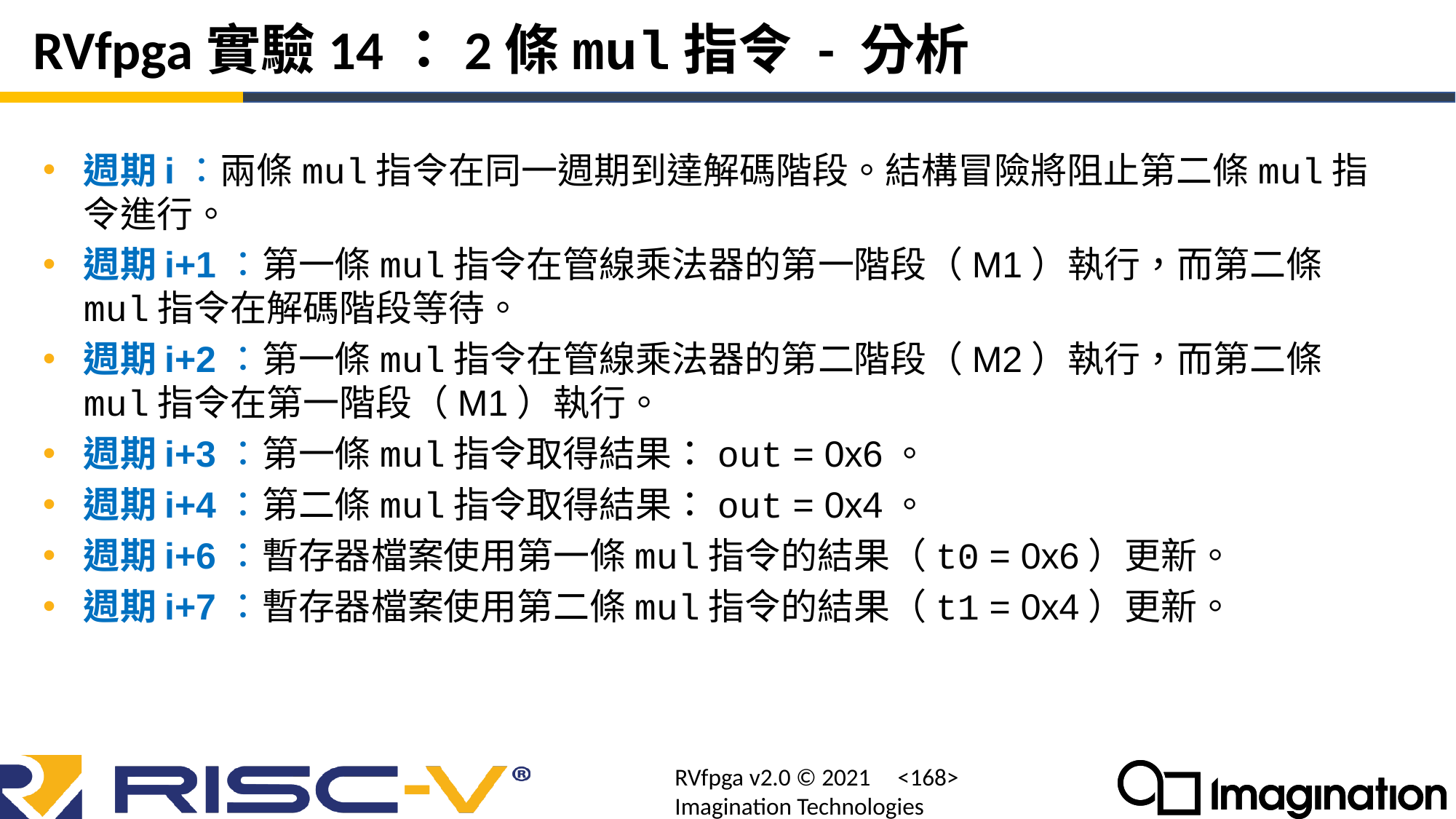

# RVfpga實驗14：2條mul指令 - 分析
週期i：兩條mul指令在同一週期到達解碼階段。結構冒險將阻止第二條mul指令進行。
週期i+1：第一條mul指令在管線乘法器的第一階段（M1）執行，而第二條mul指令在解碼階段等待。
週期i+2：第一條mul指令在管線乘法器的第二階段（M2）執行，而第二條mul指令在第一階段（M1）執行。
週期i+3：第一條mul指令取得結果：out = 0x6。
週期i+4：第二條mul指令取得結果：out = 0x4。
週期i+6：暫存器檔案使用第一條mul指令的結果（t0 = 0x6）更新。
週期i+7：暫存器檔案使用第二條mul指令的結果（t1 = 0x4）更新。